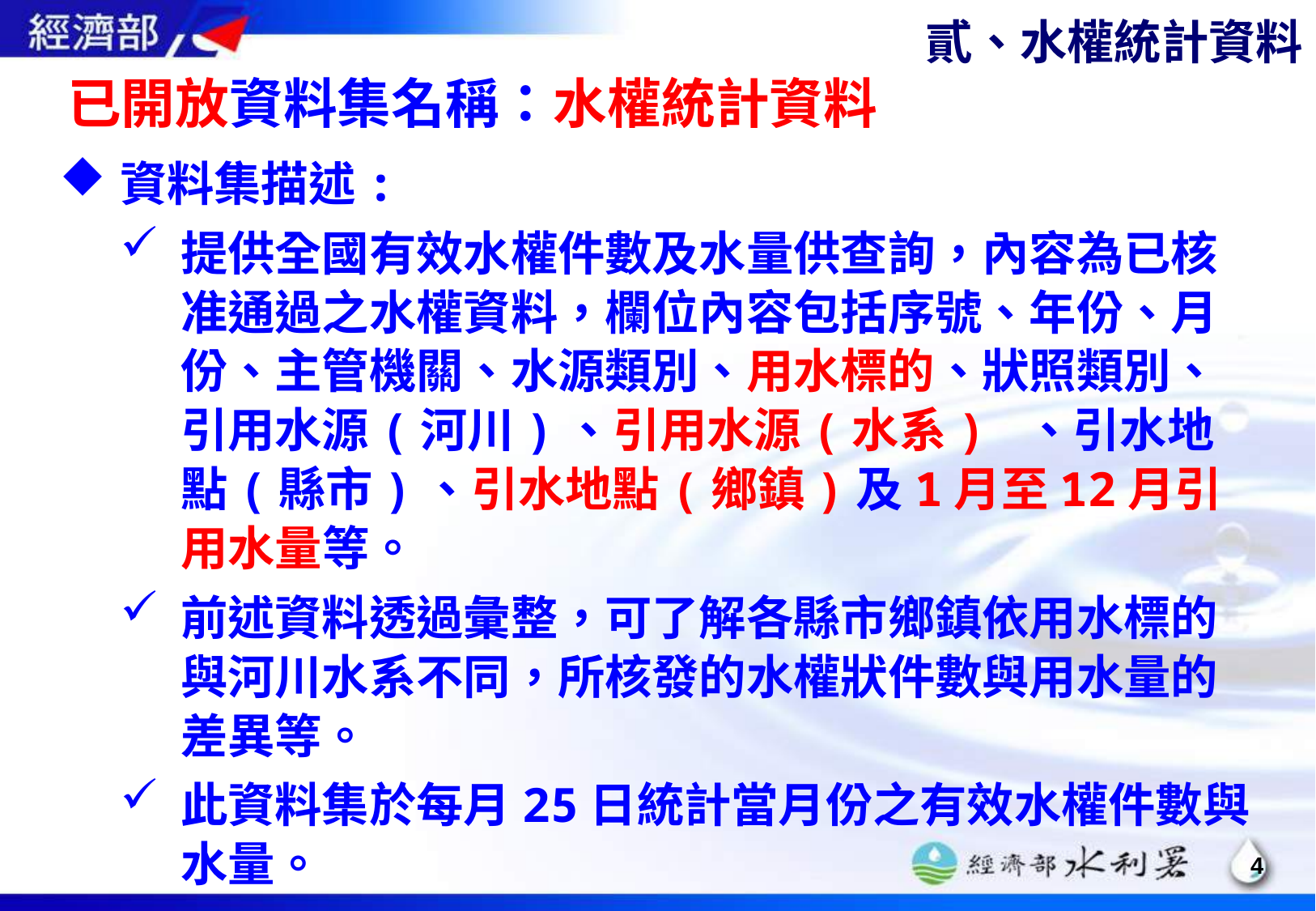

貳、水權統計資料
已開放資料集名稱：水權統計資料
資料集描述:
提供全國有效水權件數及水量供查詢，內容為已核准通過之水權資料，欄位內容包括序號、年份、月份、主管機關、水源類別、用水標的、狀照類別、引用水源(河川)、引用水源(水系) 、引水地點(縣市)、引水地點(鄉鎮)及1月至12月引用水量等。
前述資料透過彙整，可了解各縣市鄉鎮依用水標的與河川水系不同，所核發的水權狀件數與用水量的差異等。
此資料集於每月25日統計當月份之有效水權件數與水量。
4